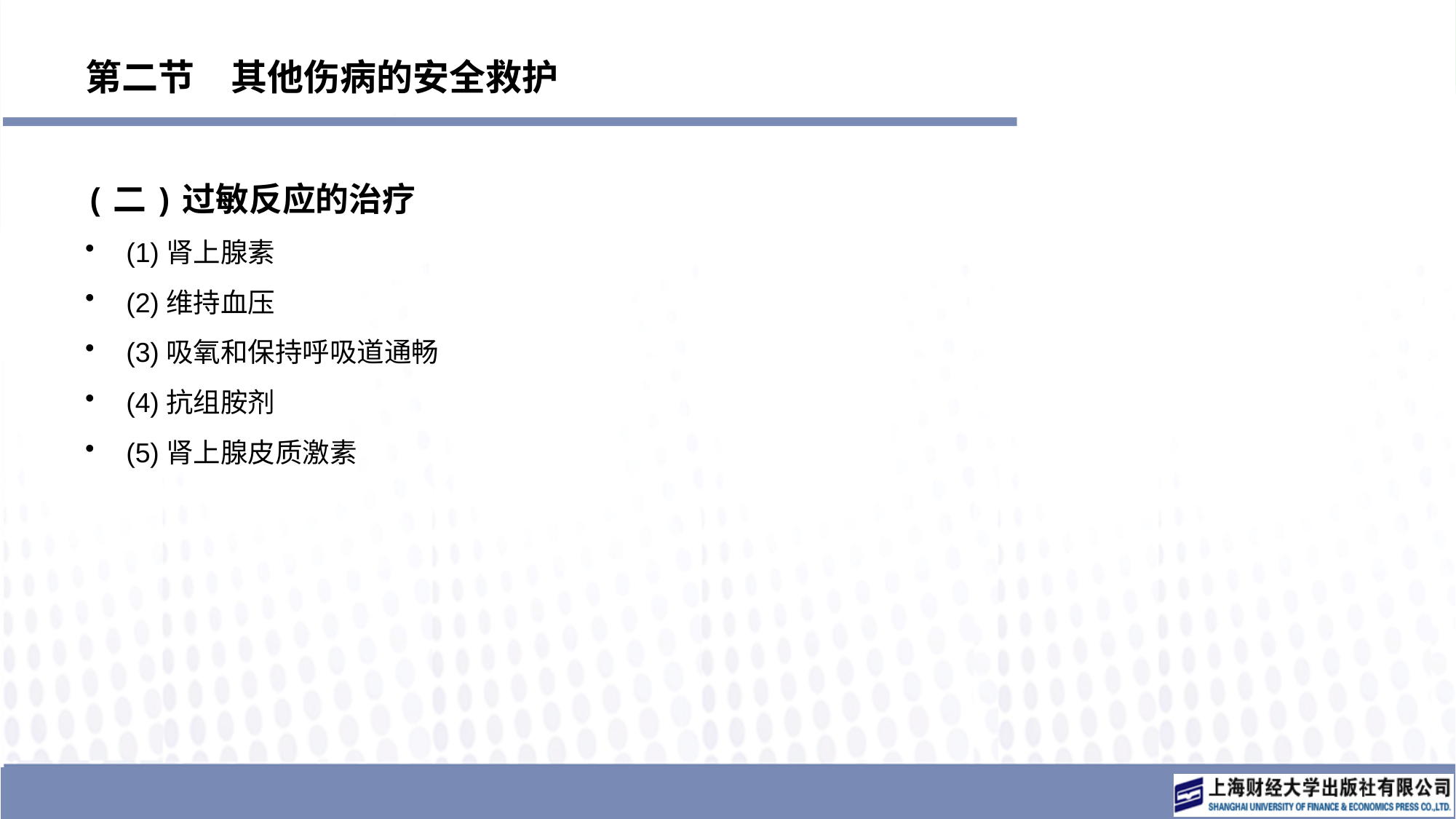

# 第二节　其他伤病的安全救护
(二)过敏反应的治疗
(1)肾上腺素
(2)维持血压
(3)吸氧和保持呼吸道通畅
(4)抗组胺剂
(5)肾上腺皮质激素